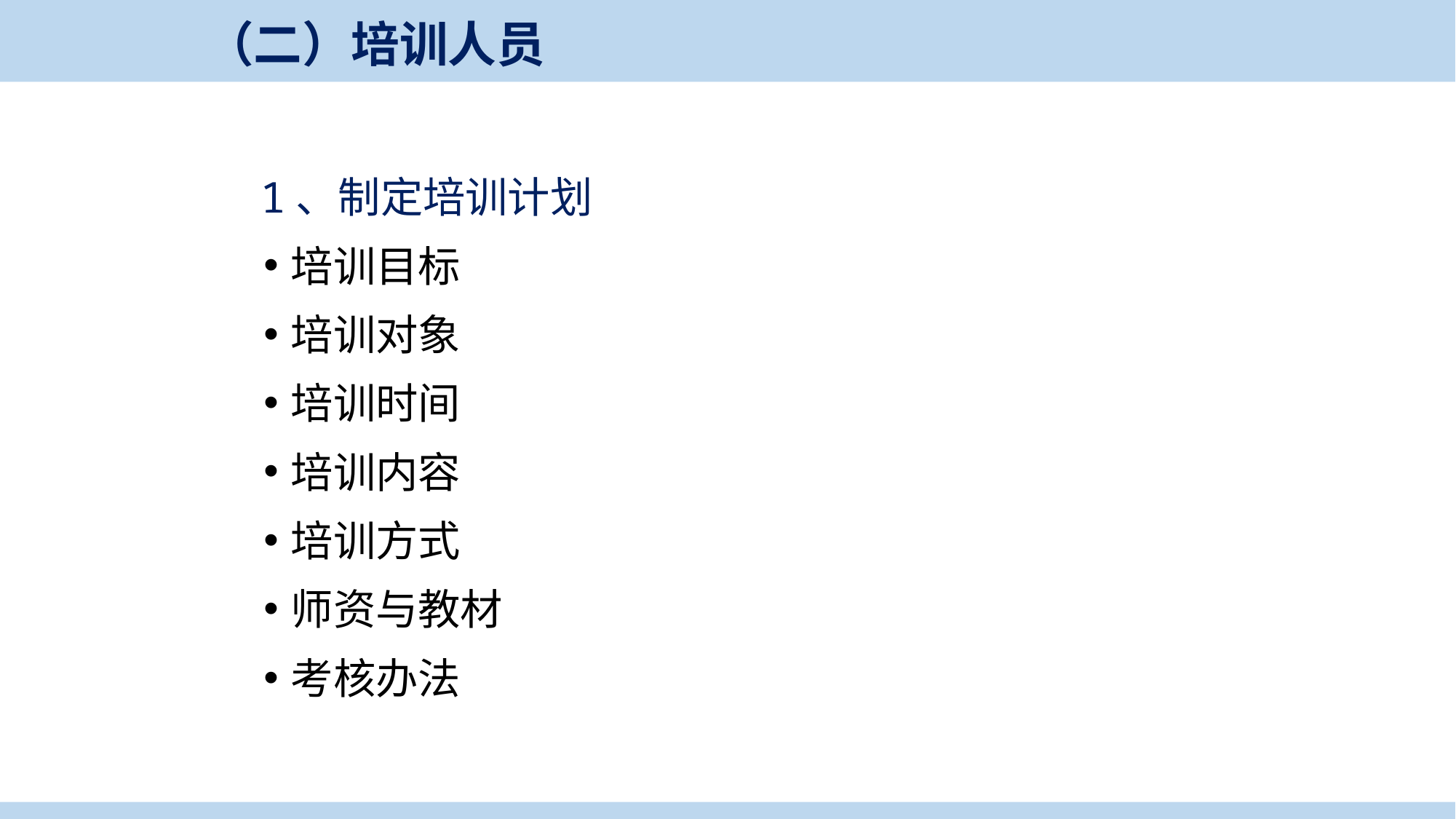

（二）培训人员
  1、制定培训计划
培训目标
培训对象
培训时间
培训内容
培训方式
师资与教材
考核办法